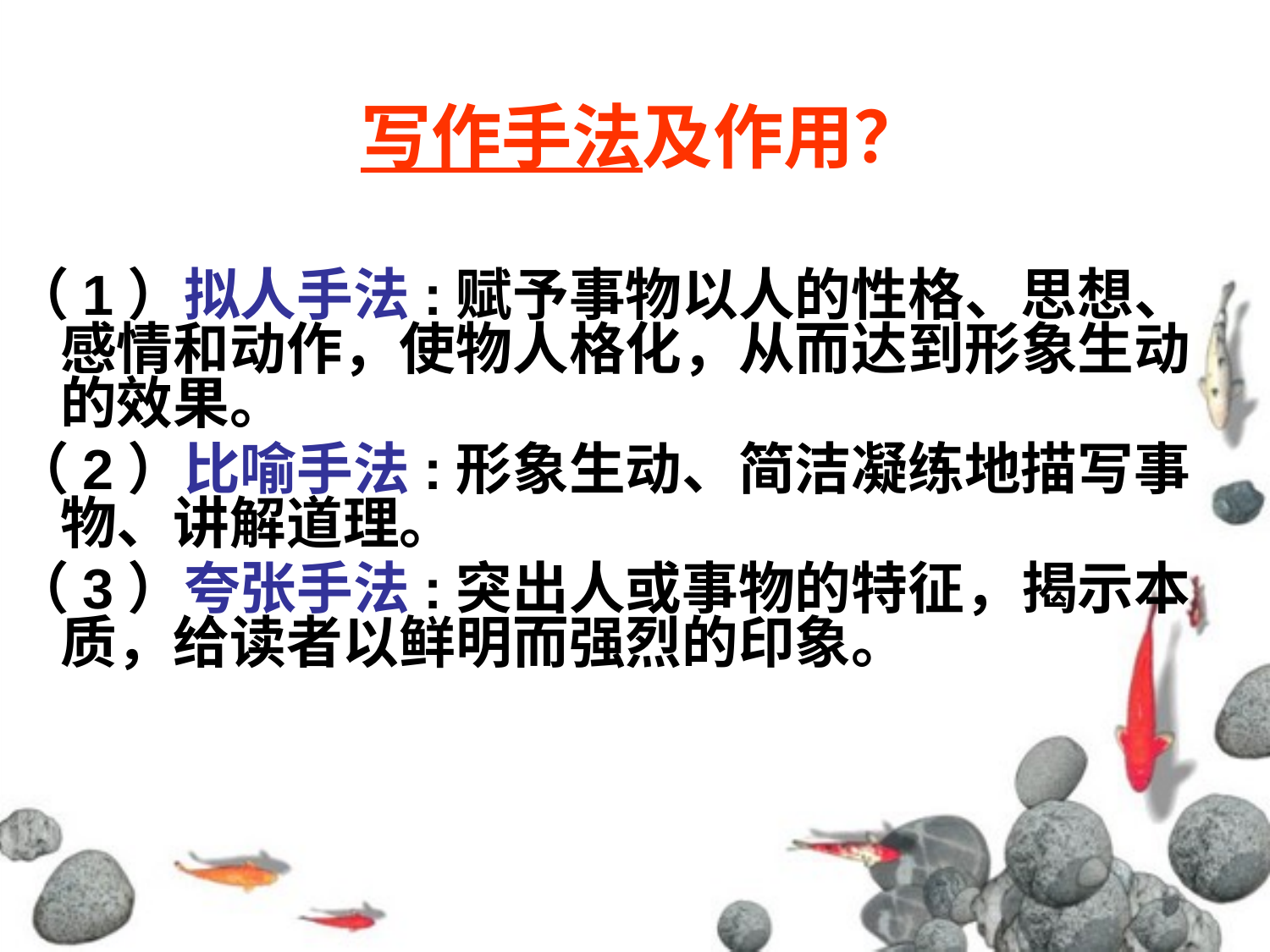

# 写作手法及作用？
（1）拟人手法:赋予事物以人的性格、思想、感情和动作，使物人格化，从而达到形象生动的效果。
（2）比喻手法:形象生动、简洁凝练地描写事物、讲解道理。
（3）夸张手法:突出人或事物的特征，揭示本质，给读者以鲜明而强烈的印象。